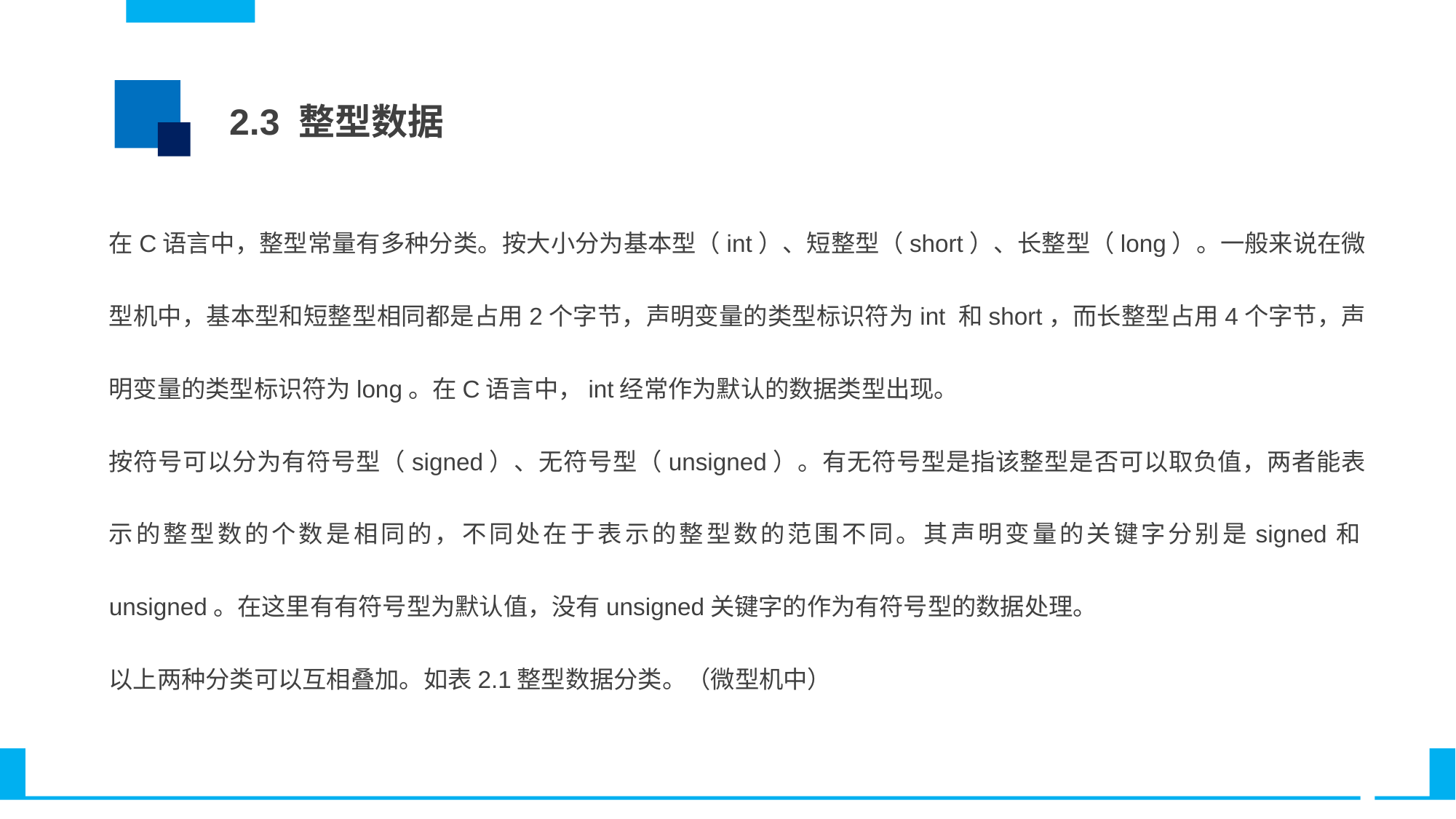

2.3 整型数据
在C语言中，整型常量有多种分类。按大小分为基本型（int）、短整型（short）、长整型（long）。一般来说在微型机中，基本型和短整型相同都是占用2个字节，声明变量的类型标识符为int 和short，而长整型占用4个字节，声明变量的类型标识符为long。在C语言中，int经常作为默认的数据类型出现。
按符号可以分为有符号型（signed）、无符号型（unsigned）。有无符号型是指该整型是否可以取负值，两者能表示的整型数的个数是相同的，不同处在于表示的整型数的范围不同。其声明变量的关键字分别是signed和unsigned。在这里有有符号型为默认值，没有unsigned关键字的作为有符号型的数据处理。
以上两种分类可以互相叠加。如表2.1整型数据分类。（微型机中）